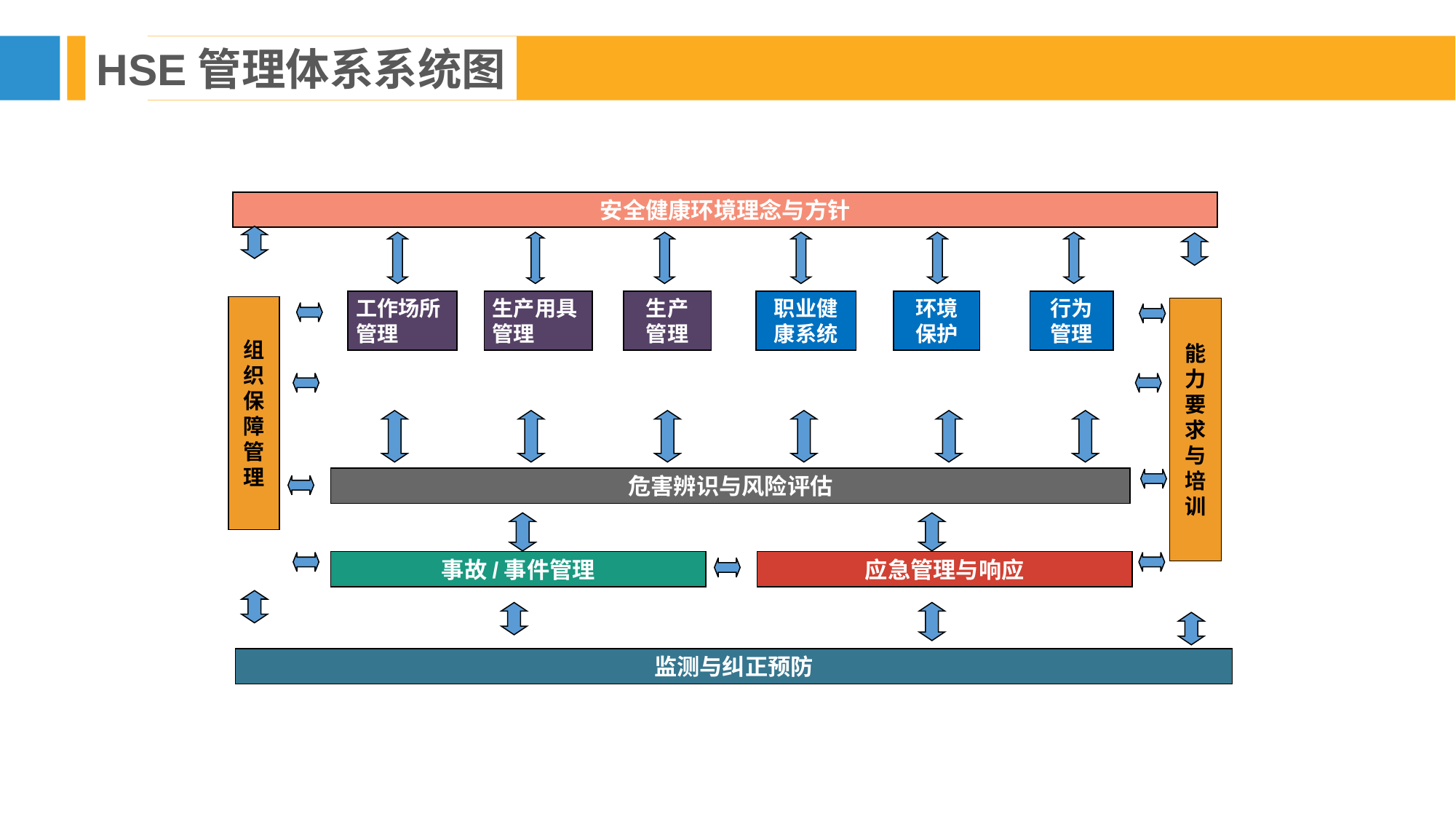

HSE管理体系系统图
安全健康环境理念与方针

组织保障管理

能力要求与培训

工作场所管理
生产用具管理
生产
管理
职业健康系统
环境
保护
行为
管理

危害辨识与风险评估

事故/事件管理
应急管理与响应

监测与纠正预防